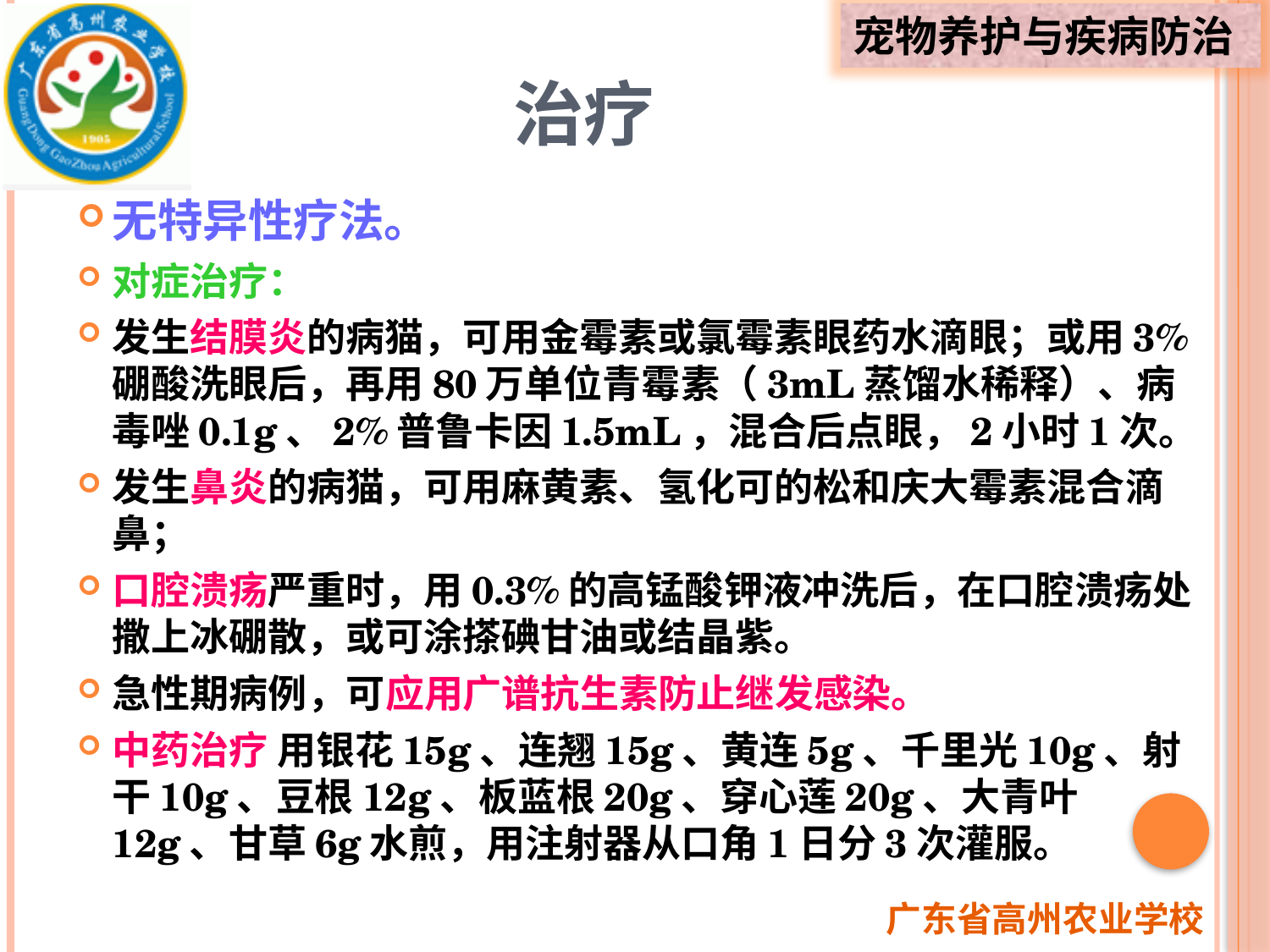

# 治疗
无特异性疗法。
对症治疗：
发生结膜炎的病猫，可用金霉素或氯霉素眼药水滴眼；或用3%硼酸洗眼后，再用80万单位青霉素（3mL蒸馏水稀释）、病毒唑0.1g、2%普鲁卡因1.5mL，混合后点眼，2小时1次。
发生鼻炎的病猫，可用麻黄素、氢化可的松和庆大霉素混合滴鼻；
口腔溃疡严重时，用0.3%的高锰酸钾液冲洗后，在口腔溃疡处撒上冰硼散，或可涂搽碘甘油或结晶紫。
急性期病例，可应用广谱抗生素防止继发感染。
中药治疗 用银花15g、连翘15g、黄连5g、千里光10g、射干10g、豆根12g、板蓝根20g、穿心莲20g、大青叶12g、甘草6g水煎，用注射器从口角1日分3次灌服。